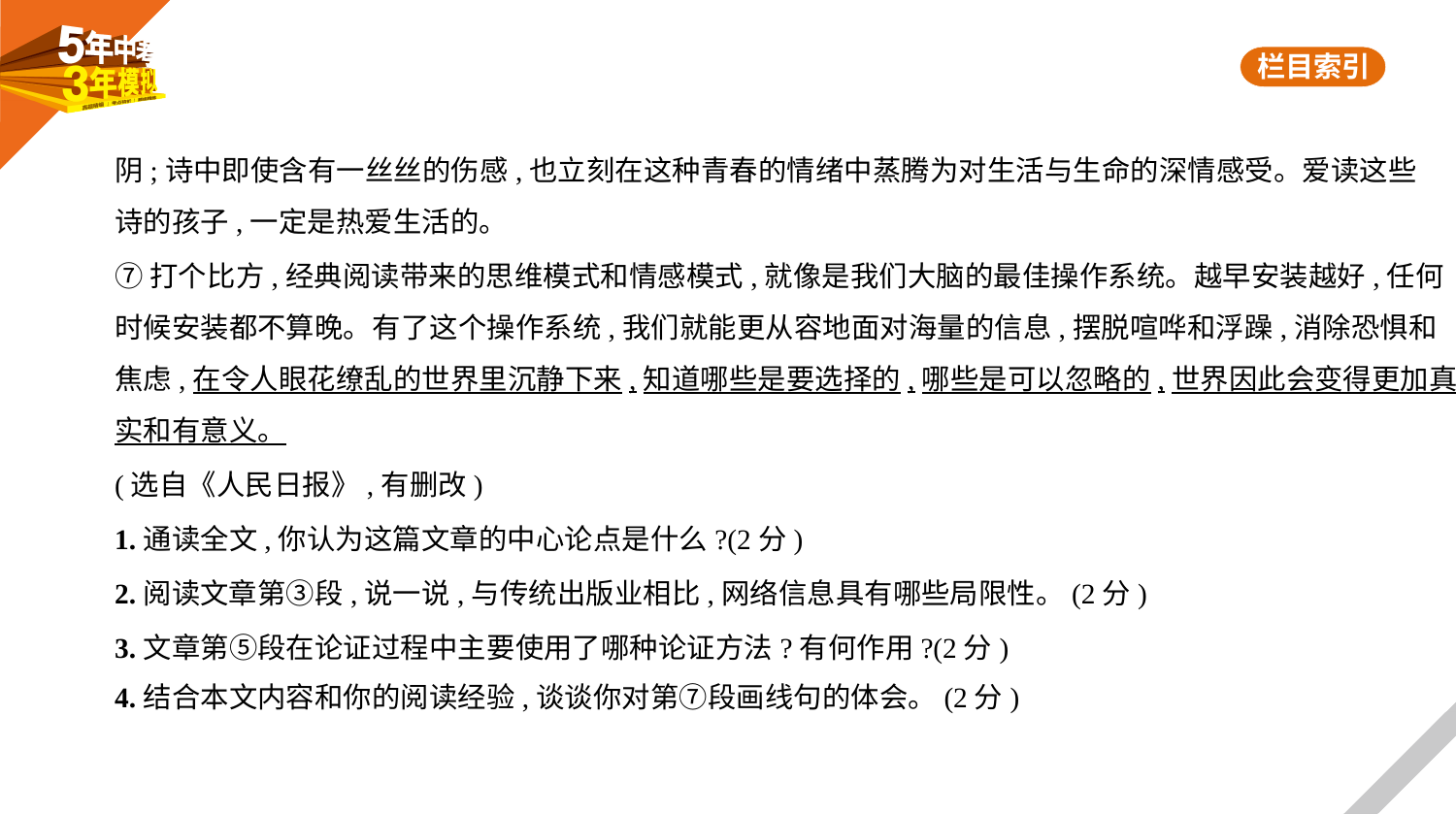

阴;诗中即使含有一丝丝的伤感,也立刻在这种青春的情绪中蒸腾为对生活与生命的深情感受。爱读这些
诗的孩子,一定是热爱生活的。
⑦打个比方,经典阅读带来的思维模式和情感模式,就像是我们大脑的最佳操作系统。越早安装越好,任何
时候安装都不算晚。有了这个操作系统,我们就能更从容地面对海量的信息,摆脱喧哗和浮躁,消除恐惧和
焦虑,在令人眼花缭乱的世界里沉静下来,知道哪些是要选择的,哪些是可以忽略的,世界因此会变得更加真
实和有意义。
(选自《人民日报》,有删改)
1.通读全文,你认为这篇文章的中心论点是什么?(2分)
2.阅读文章第③段,说一说,与传统出版业相比,网络信息具有哪些局限性。(2分)
3.文章第⑤段在论证过程中主要使用了哪种论证方法?有何作用?(2分)
4.结合本文内容和你的阅读经验,谈谈你对第⑦段画线句的体会。(2分)